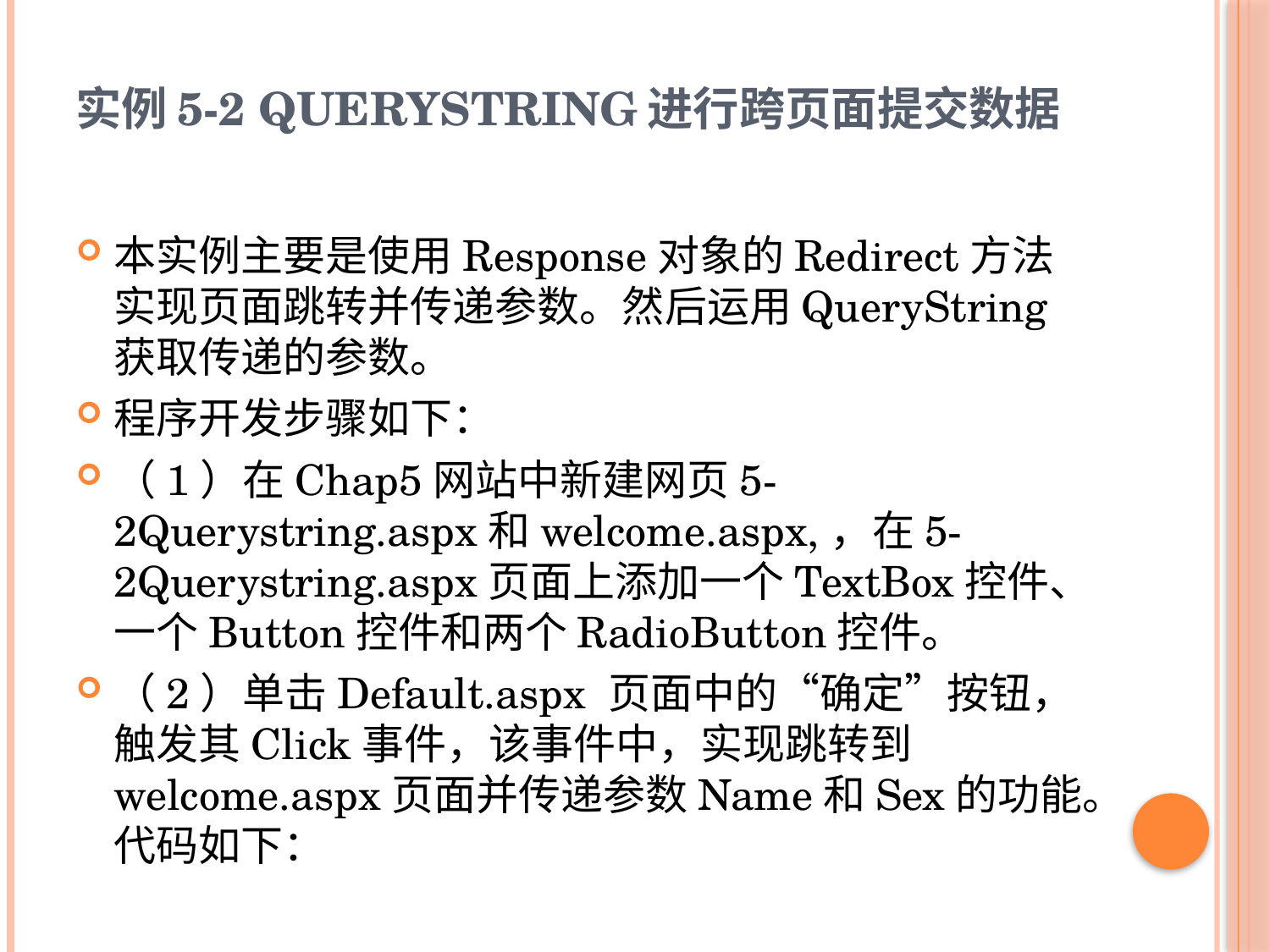

# 实例5-2 Querystring进行跨页面提交数据
本实例主要是使用Response对象的Redirect方法实现页面跳转并传递参数。然后运用QueryString获取传递的参数。
程序开发步骤如下：
（1）在Chap5网站中新建网页5-2Querystring.aspx和welcome.aspx,，在5-2Querystring.aspx页面上添加一个TextBox控件、一个Button控件和两个RadioButton控件。
（2）单击Default.aspx 页面中的“确定”按钮，触发其Click事件，该事件中，实现跳转到welcome.aspx页面并传递参数Name和Sex的功能。代码如下：
8